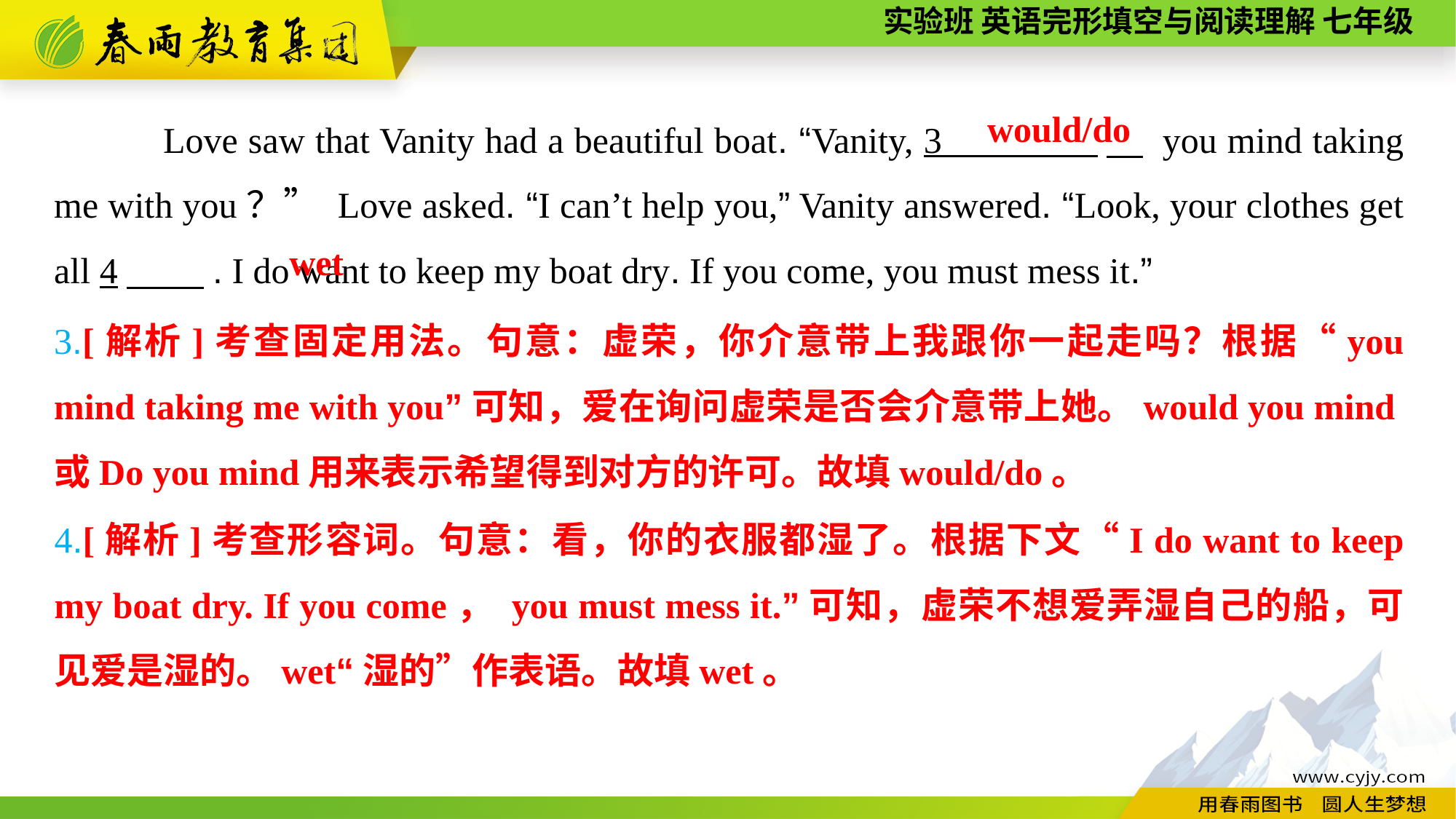

Love saw that Vanity had a beautiful boat. “Vanity, 3               　 you mind taking me with you？” Love asked. “I can’t help you,” Vanity answered. “Look, your clothes get all 4　     . I do want to keep my boat dry. If you come, you must mess it.”
would/do
wet
3.[解析]考查固定用法。句意：虚荣，你介意带上我跟你一起走吗？根据“you mind taking me with you”可知，爱在询问虚荣是否会介意带上她。would you mind或Do you mind用来表示希望得到对方的许可。故填would/do。
4.[解析]考查形容词。句意：看，你的衣服都湿了。根据下文“I do want to keep my boat dry. If you come， you must mess it.”可知，虚荣不想爱弄湿自己的船，可见爱是湿的。wet“湿的”作表语。故填wet。